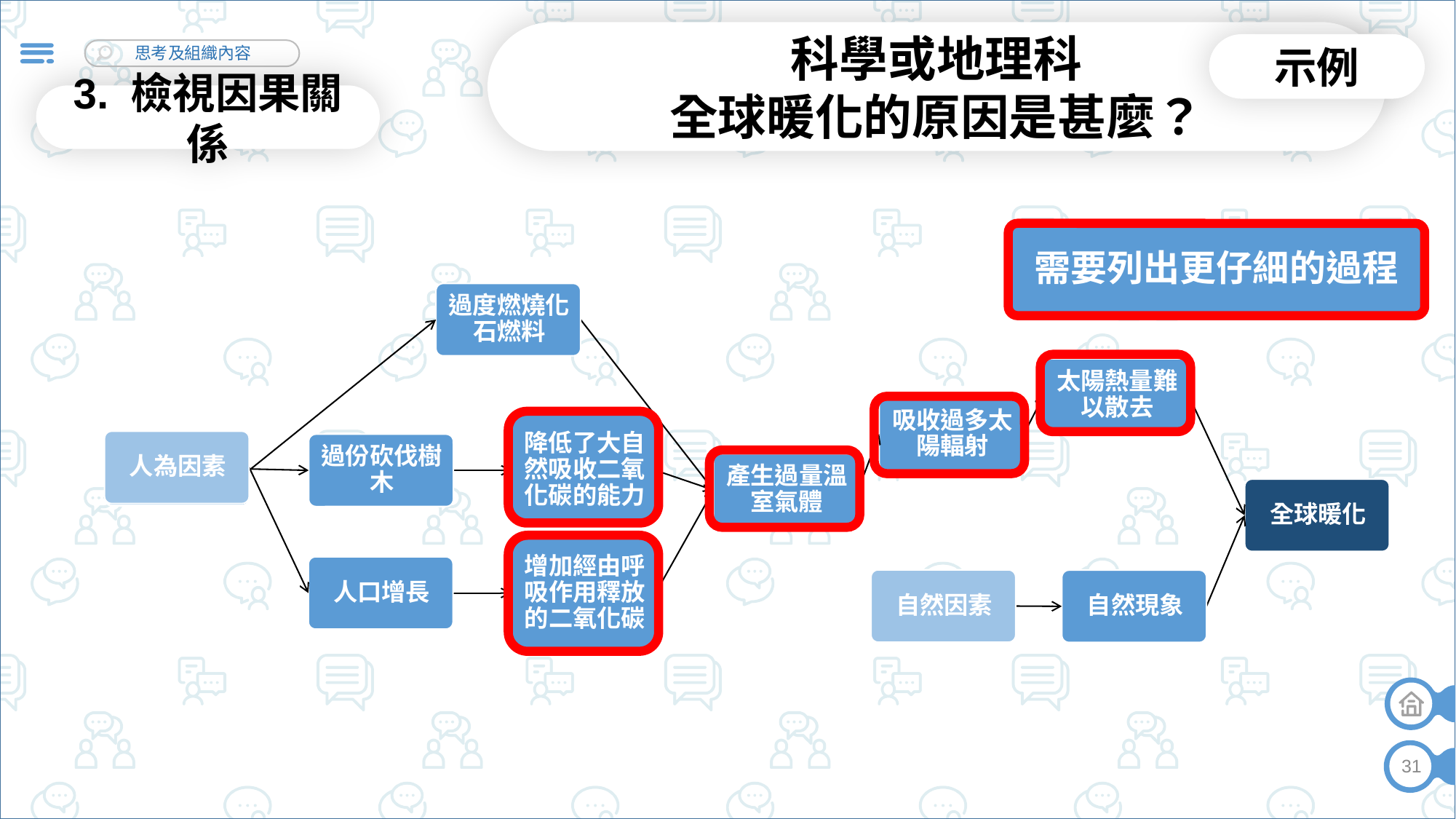

科學或地理科
全球暖化的原因是甚麼？
示例
3. 檢視因果關係
全球暖化

太陽熱量難以散去

吸收過多太陽輻射

產生過量溫室氣體

過度燃燒化石燃料

降低了大自然吸收二氧化碳的能力

過份砍伐樹木

增加經由呼吸作用釋放的二氧化碳

人口增長

人為因素

自然現象

自然因素

需要列出更仔細的過程

31